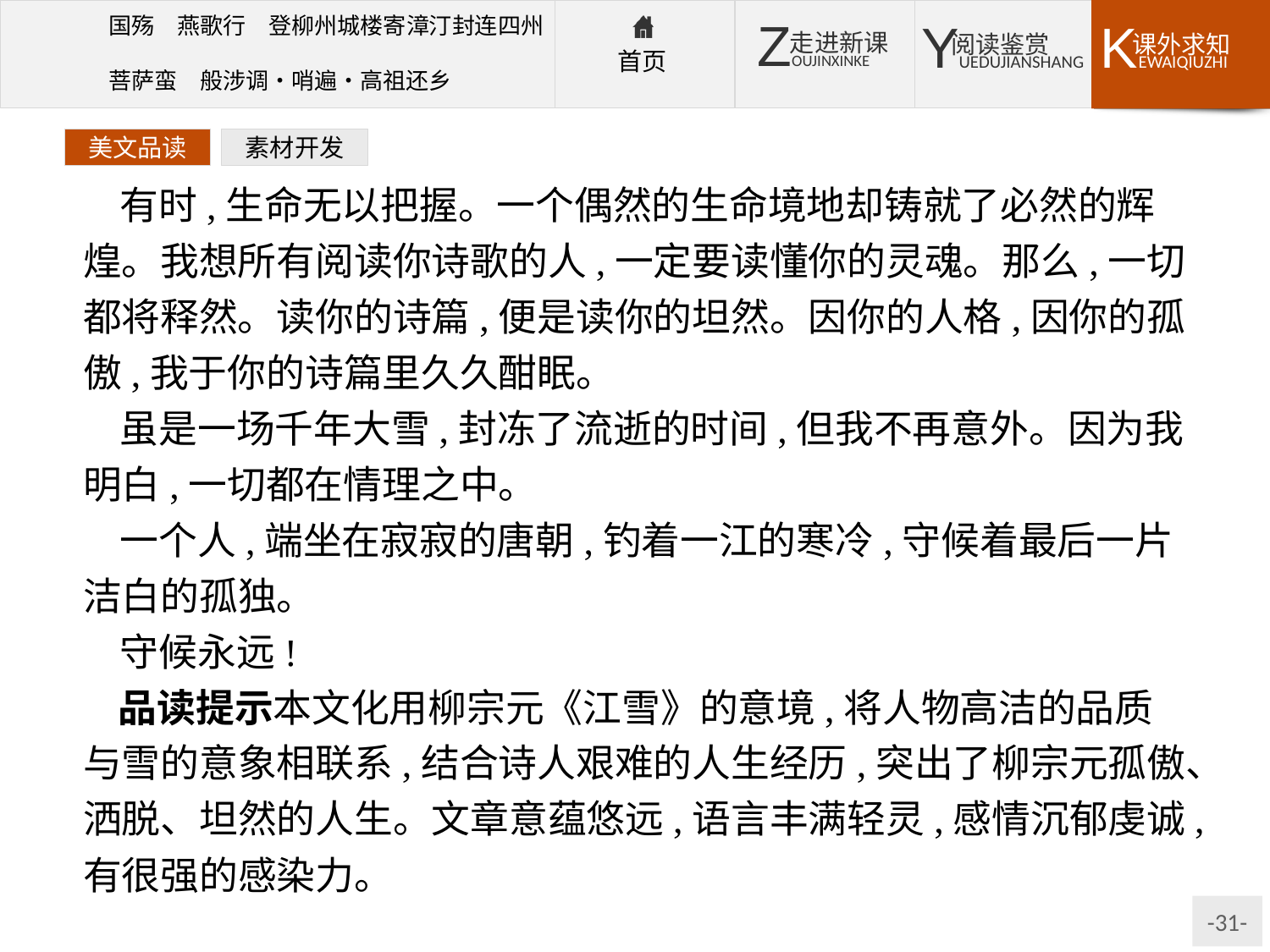

美文品读
素材开发
有时,生命无以把握。一个偶然的生命境地却铸就了必然的辉煌。我想所有阅读你诗歌的人,一定要读懂你的灵魂。那么,一切都将释然。读你的诗篇,便是读你的坦然。因你的人格,因你的孤傲,我于你的诗篇里久久酣眠。
虽是一场千年大雪,封冻了流逝的时间,但我不再意外。因为我明白,一切都在情理之中。
一个人,端坐在寂寂的唐朝,钓着一江的寒冷,守候着最后一片洁白的孤独。
守候永远!
品读提示本文化用柳宗元《江雪》的意境,将人物高洁的品质与雪的意象相联系,结合诗人艰难的人生经历,突出了柳宗元孤傲、洒脱、坦然的人生。文章意蕴悠远,语言丰满轻灵,感情沉郁虔诚,有很强的感染力。